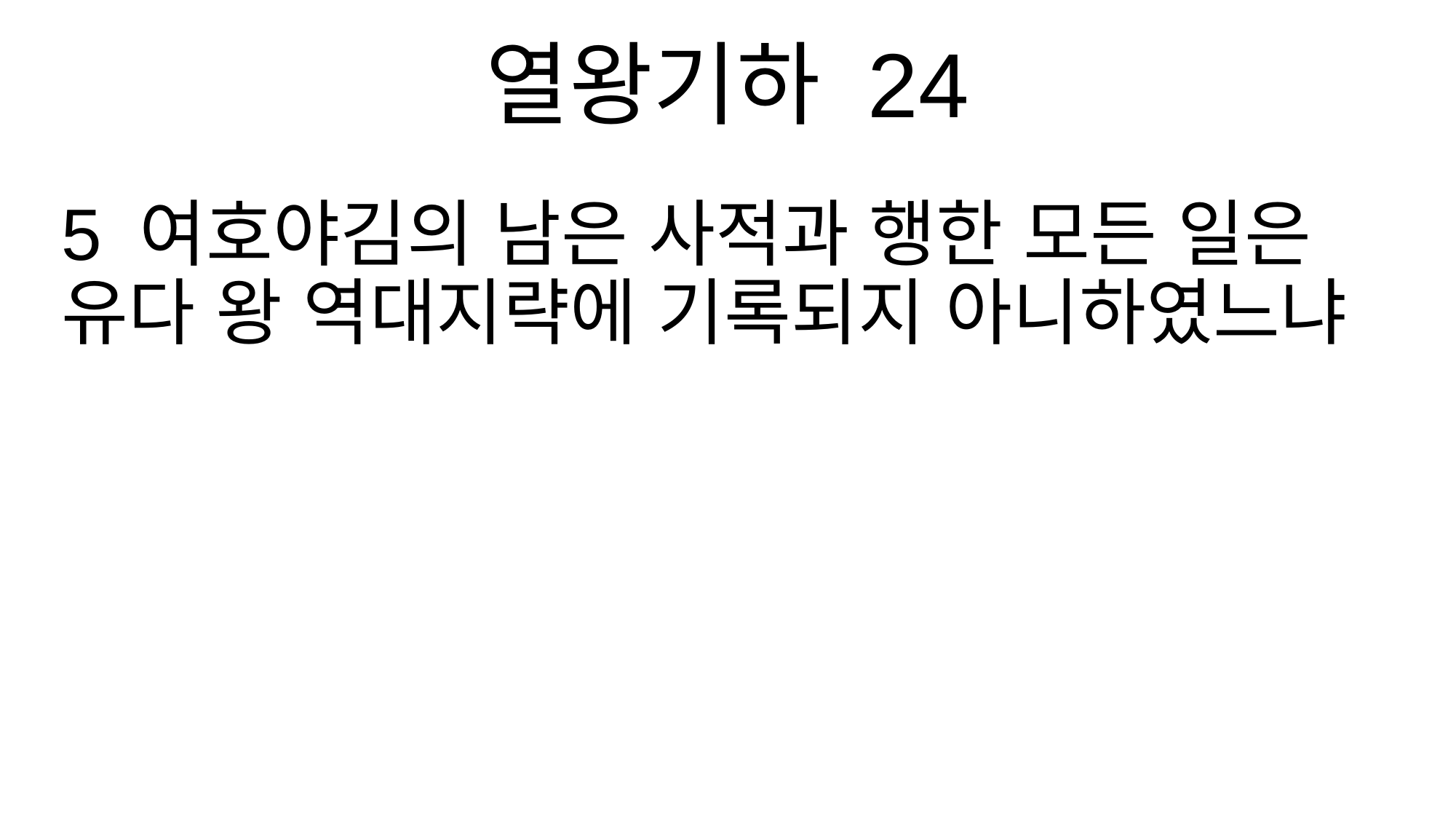

열왕기하 24
5 여호야김의 남은 사적과 행한 모든 일은 유다 왕 역대지략에 기록되지 아니하였느냐